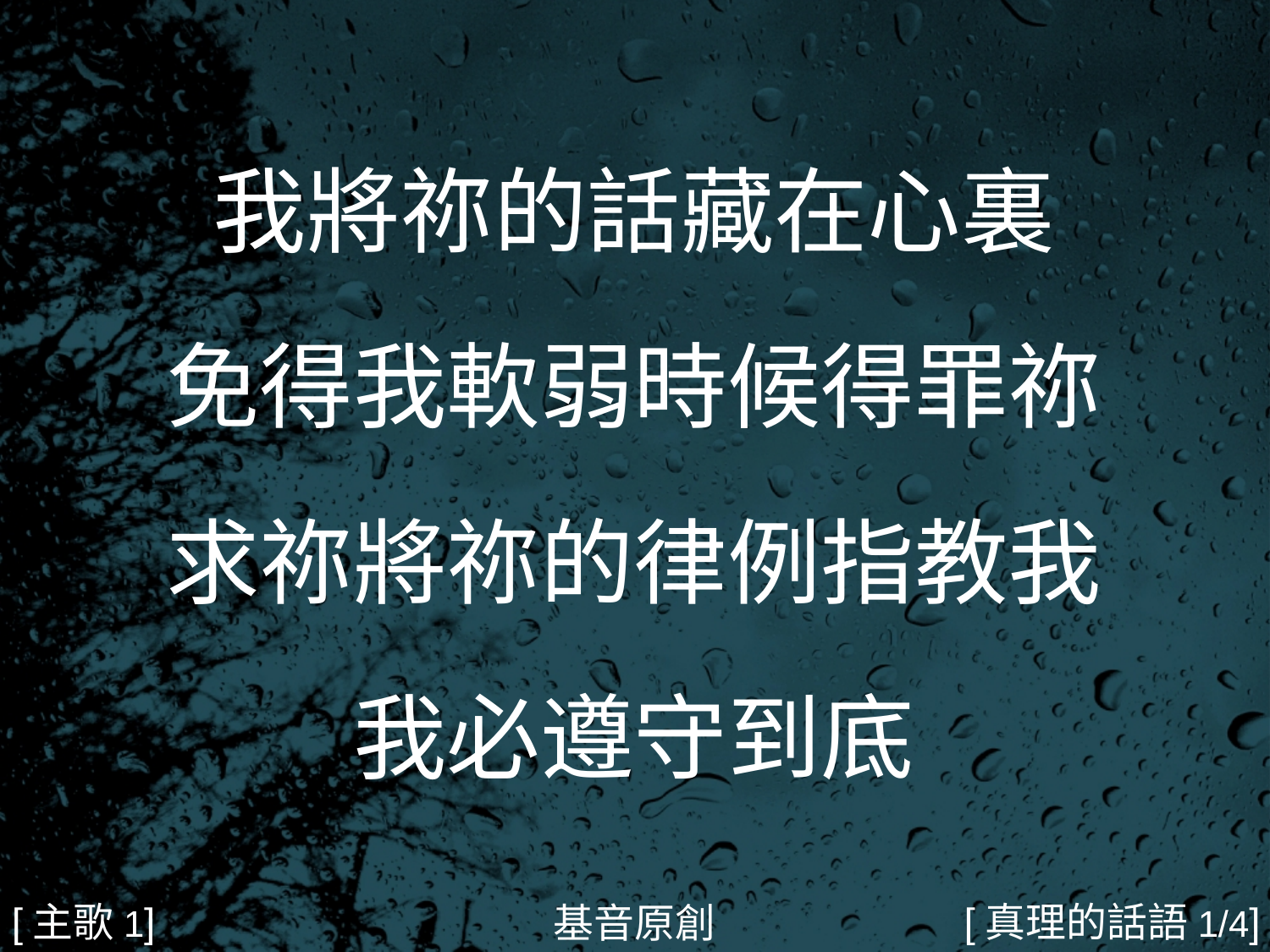

我將祢的話藏在心裏

免得我軟弱時候得罪祢

求祢將祢的律例指教我

我必遵守到底
#

[主歌1]
[真理的話語1/4]
基音原創